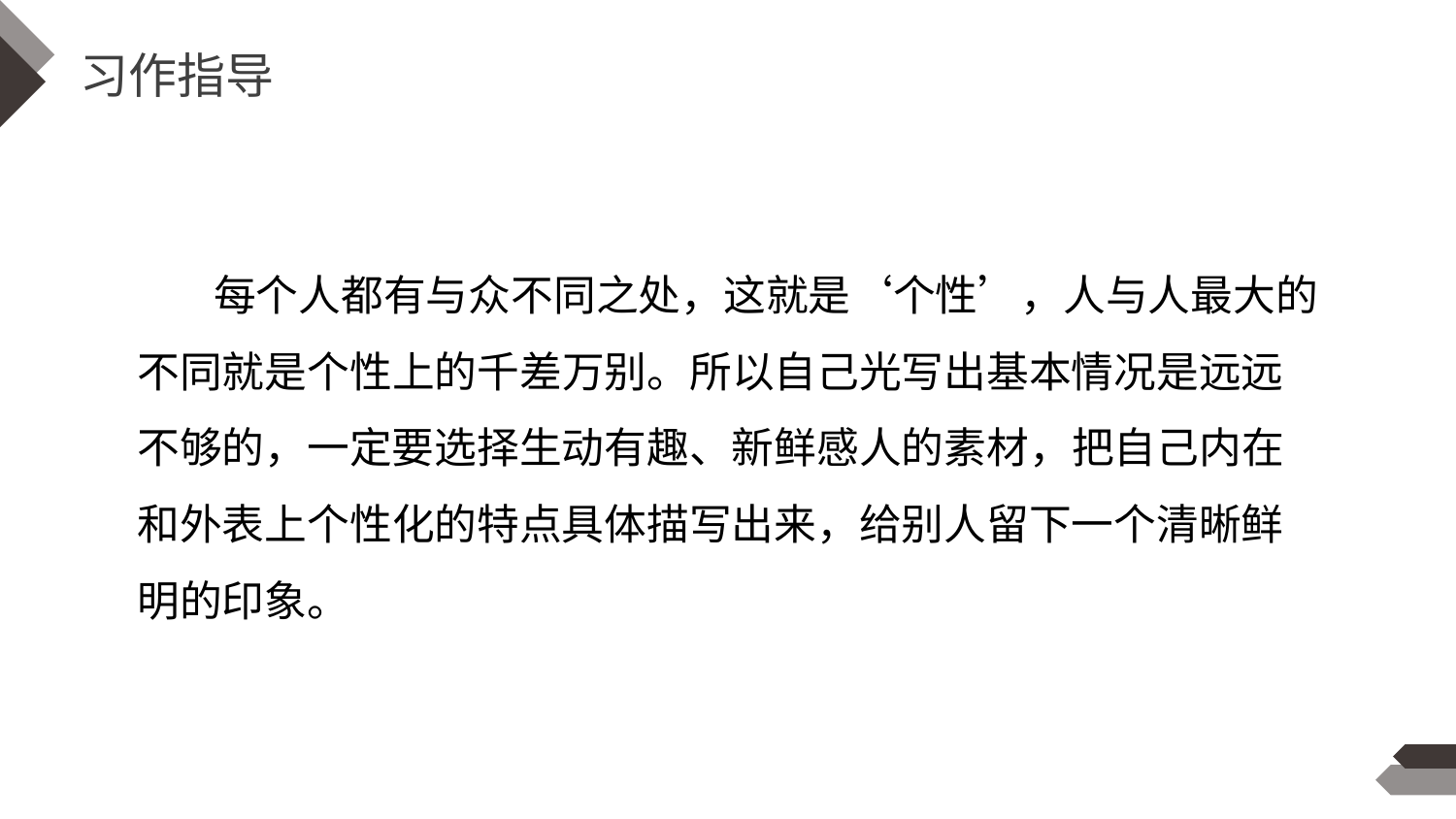

习作指导
       每个人都有与众不同之处，这就是‘个性’，人与人最大的不同就是个性上的千差万别。所以自己光写出基本情况是远远不够的，一定要选择生动有趣、新鲜感人的素材，把自己内在和外表上个性化的特点具体描写出来，给别人留下一个清晰鲜明的印象。